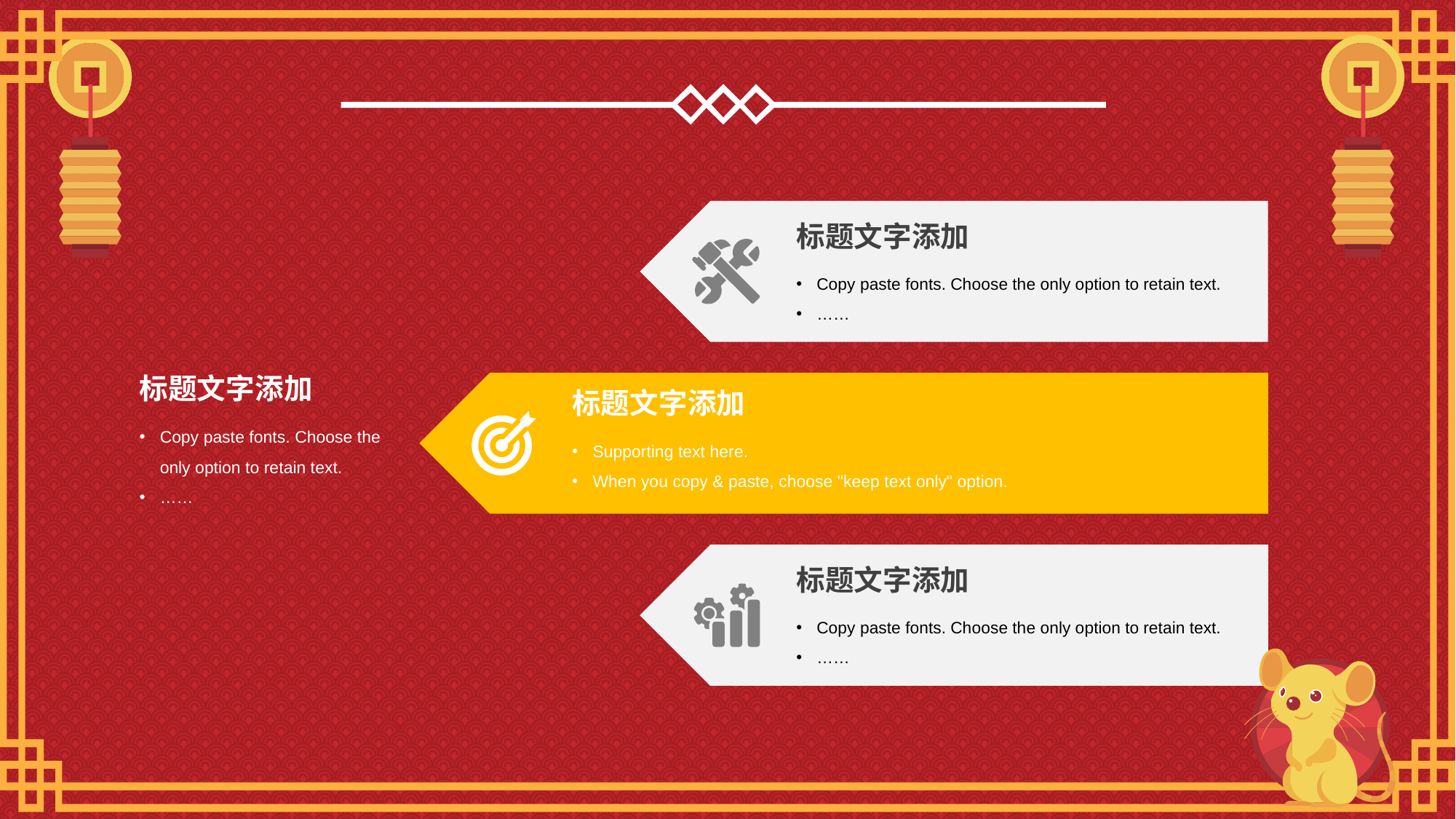

标题文字添加
Copy paste fonts. Choose the only option to retain text.
……

标题文字添加
Supporting text here.
When you copy & paste, choose "keep text only" option.

标题文字添加
Copy paste fonts. Choose the only option to retain text.
……

标题文字添加
Copy paste fonts. Choose the only option to retain text.
……